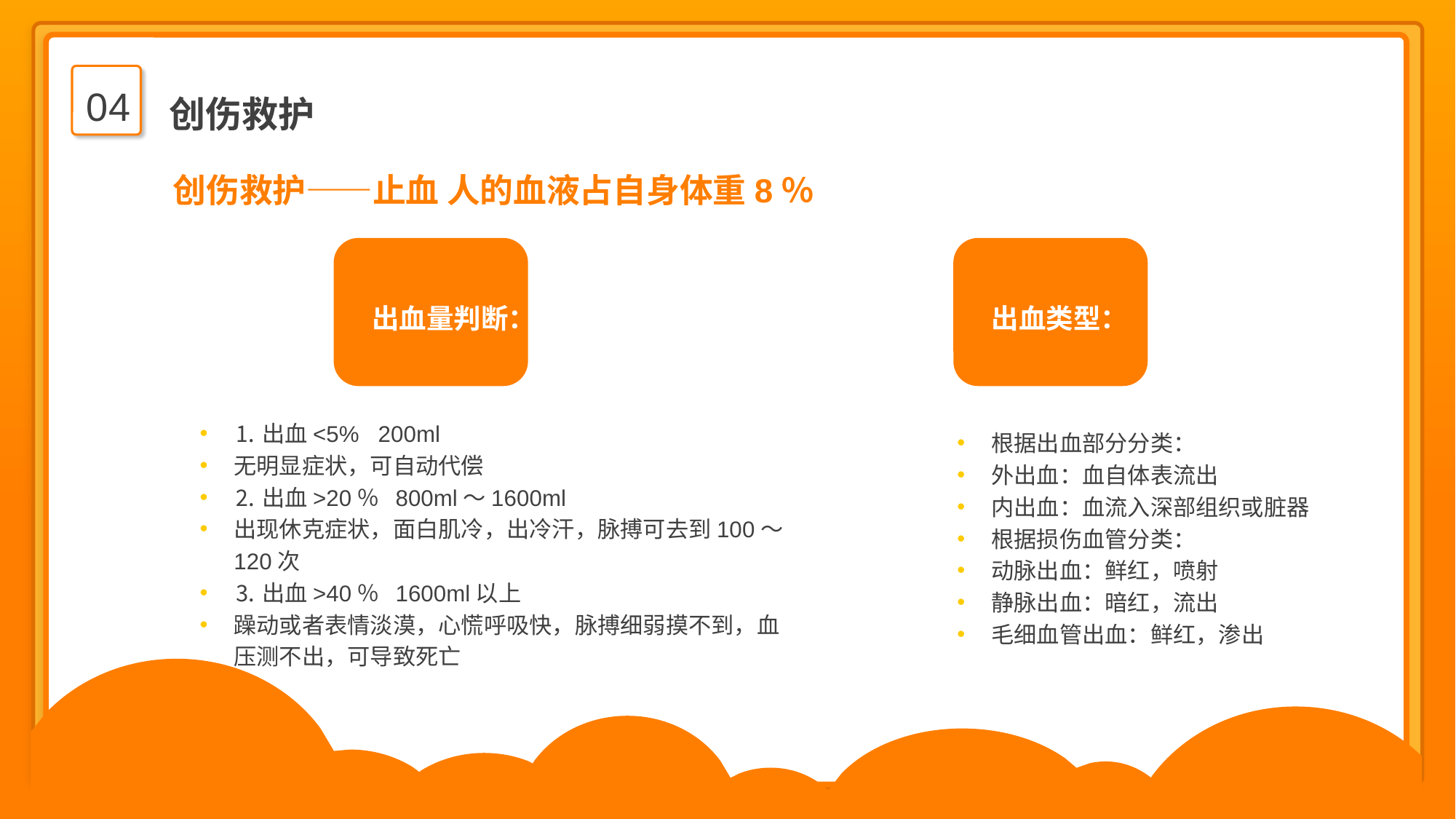

04
创伤救护
 创伤救护——止血 人的血液占自身体重8％

出血量判断：

出血类型：
⒈出血<5%   200ml
无明显症状，可自动代偿
⒉出血>20％  800ml～1600ml
出现休克症状，面白肌冷，出冷汗，脉搏可去到100～120次
⒊出血>40％  1600ml以上
躁动或者表情淡漠，心慌呼吸快，脉搏细弱摸不到，血压测不出，可导致死亡
根据出血部分分类：
外出血：血自体表流出
内出血：血流入深部组织或脏器
根据损伤血管分类：
动脉出血：鲜红，喷射
静脉出血：暗红，流出
毛细血管出血：鲜红，渗出